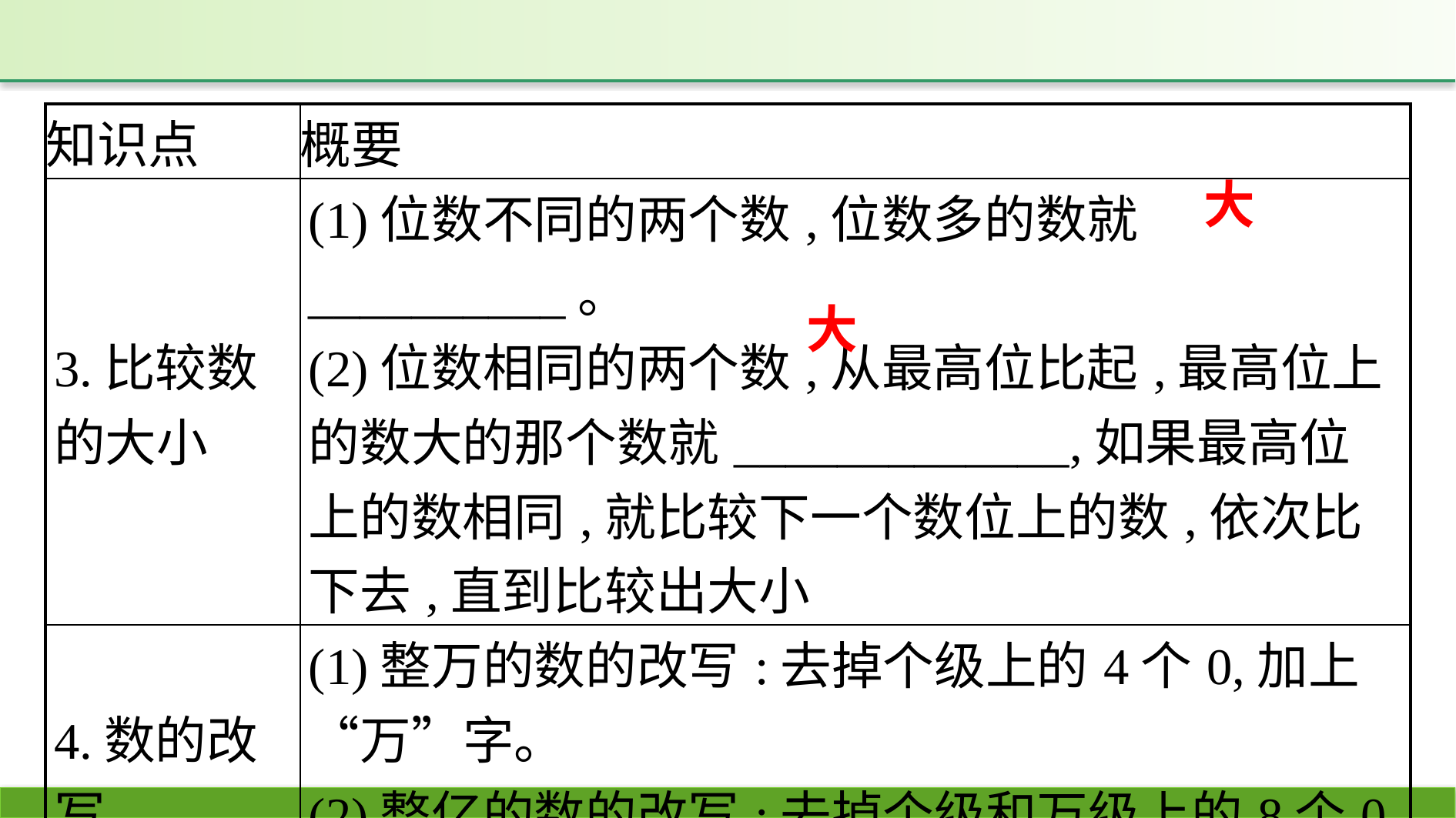

| 知识点 | 概要 |
| --- | --- |
| 3.比较数的大小 | (1)位数不同的两个数,位数多的数就\_\_\_\_\_\_\_\_\_\_。 (2)位数相同的两个数,从最高位比起,最高位上的数大的那个数就\_\_\_\_\_\_\_\_\_\_\_\_\_,如果最高位上的数相同,就比较下一个数位上的数,依次比下去,直到比较出大小 |
| 4.数的改写 | (1)整万的数的改写:去掉个级上的4个0,加上“万”字。 (2)整亿的数的改写:去掉个级和万级上的8个0,加上“亿”字 |
大
大